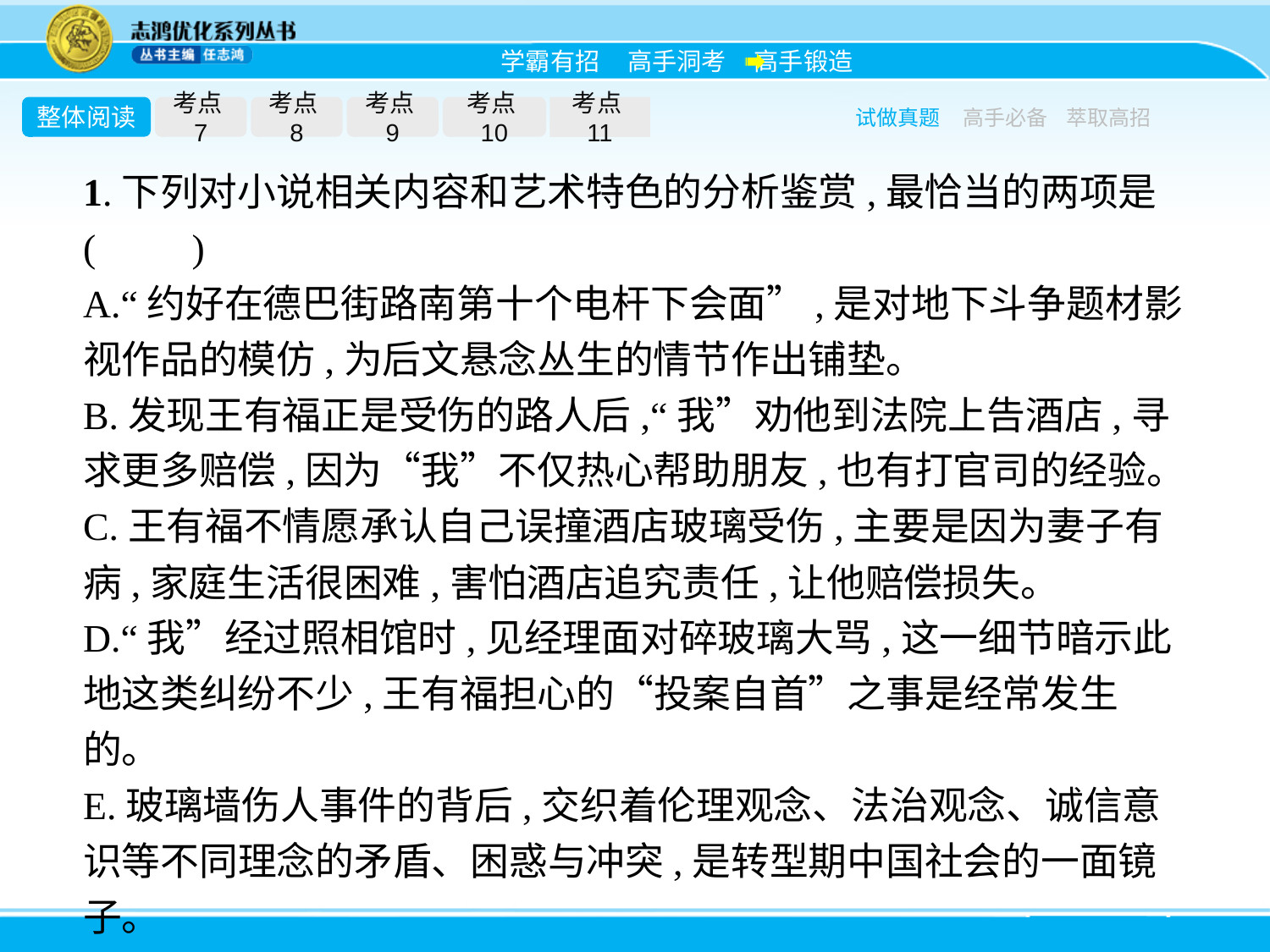

整体阅读
考点7
考点8
考点9
考点10
考点11
试做真题
高手必备
萃取高招
1.下列对小说相关内容和艺术特色的分析鉴赏,最恰当的两项是(　　)
A.“约好在德巴街路南第十个电杆下会面”,是对地下斗争题材影视作品的模仿,为后文悬念丛生的情节作出铺垫。
B.发现王有福正是受伤的路人后,“我”劝他到法院上告酒店,寻求更多赔偿,因为“我”不仅热心帮助朋友,也有打官司的经验。
C.王有福不情愿承认自己误撞酒店玻璃受伤,主要是因为妻子有病,家庭生活很困难,害怕酒店追究责任,让他赔偿损失。
D.“我”经过照相馆时,见经理面对碎玻璃大骂,这一细节暗示此地这类纠纷不少,王有福担心的“投案自首”之事是经常发生的。
E.玻璃墙伤人事件的背后,交织着伦理观念、法治观念、诚信意识等不同理念的矛盾、困惑与冲突,是转型期中国社会的一面镜子。